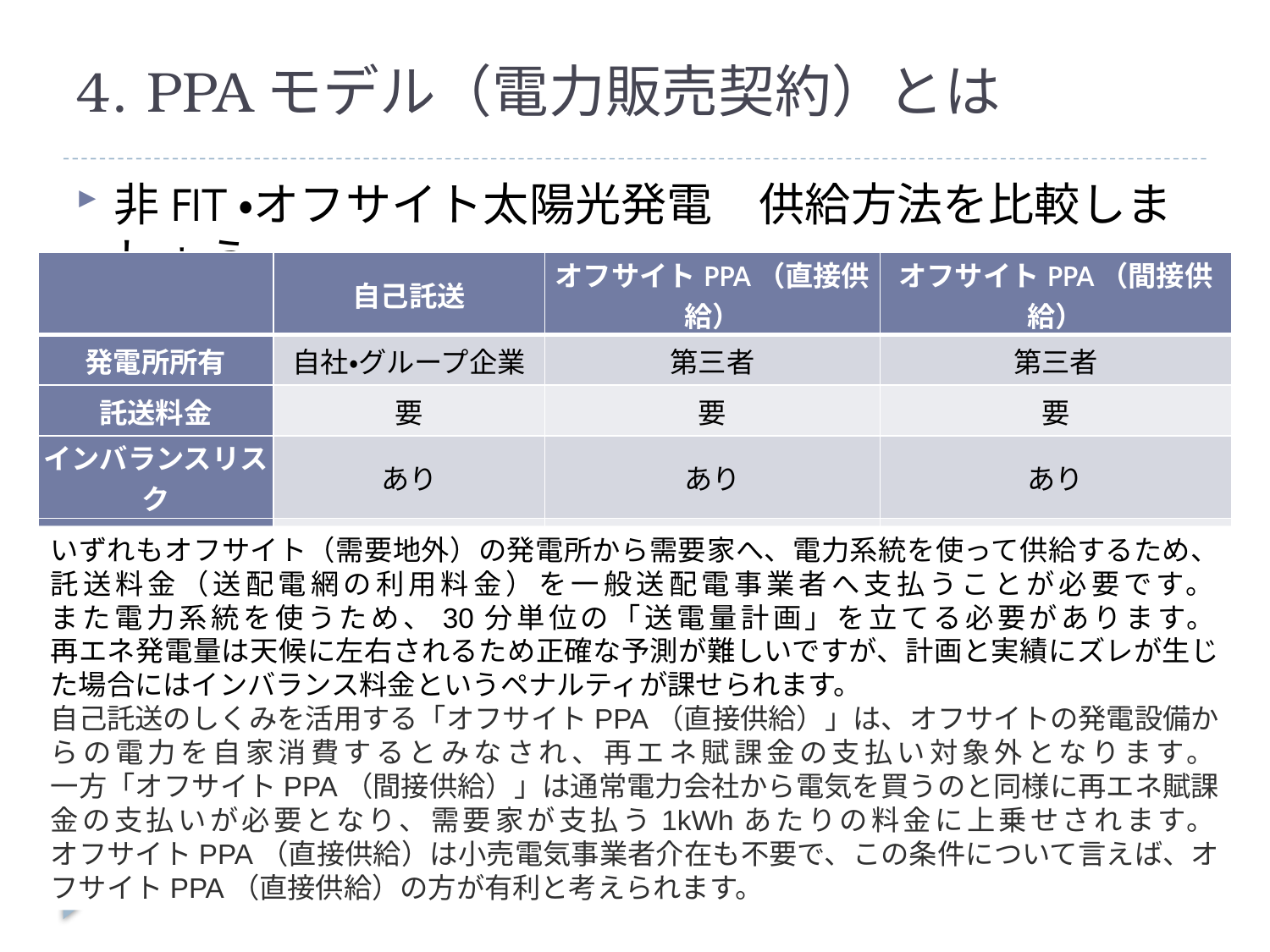

# 4. PPAモデル（電力販売契約）とは
非FIT・オフサイト太陽光発電　供給方法を比較しましょう
|  | 自己託送 | オフサイトPPA（直接供給） | オフサイトPPA（間接供給） |
| --- | --- | --- | --- |
| 発電所所有 | 自社・グループ企業 | 第三者 | 第三者 |
| 託送料金 | 要 | 要 | 要 |
| インバランスリスク | あり | あり | あり |
| 再エネ賦課金 | 不要 | 不要 | 要 |
いずれもオフサイト（需要地外）の発電所から需要家へ、電力系統を使って供給するため、託送料金（送配電網の利用料金）を一般送配電事業者へ支払うことが必要です。
また電力系統を使うため、30分単位の「送電量計画」を立てる必要があります。
再エネ発電量は天候に左右されるため正確な予測が難しいですが、計画と実績にズレが生じた場合にはインバランス料金というペナルティが課せられます。
自己託送のしくみを活用する「オフサイトPPA（直接供給）」は、オフサイトの発電設備からの電力を自家消費するとみなされ、再エネ賦課金の支払い対象外となります。
一方「オフサイトPPA（間接供給）」は通常電力会社から電気を買うのと同様に再エネ賦課金の支払いが必要となり、需要家が支払う1kWhあたりの料金に上乗せされます。
オフサイトPPA（直接供給）は小売電気事業者介在も不要で、この条件について言えば、オフサイトPPA（直接供給）の方が有利と考えられます。